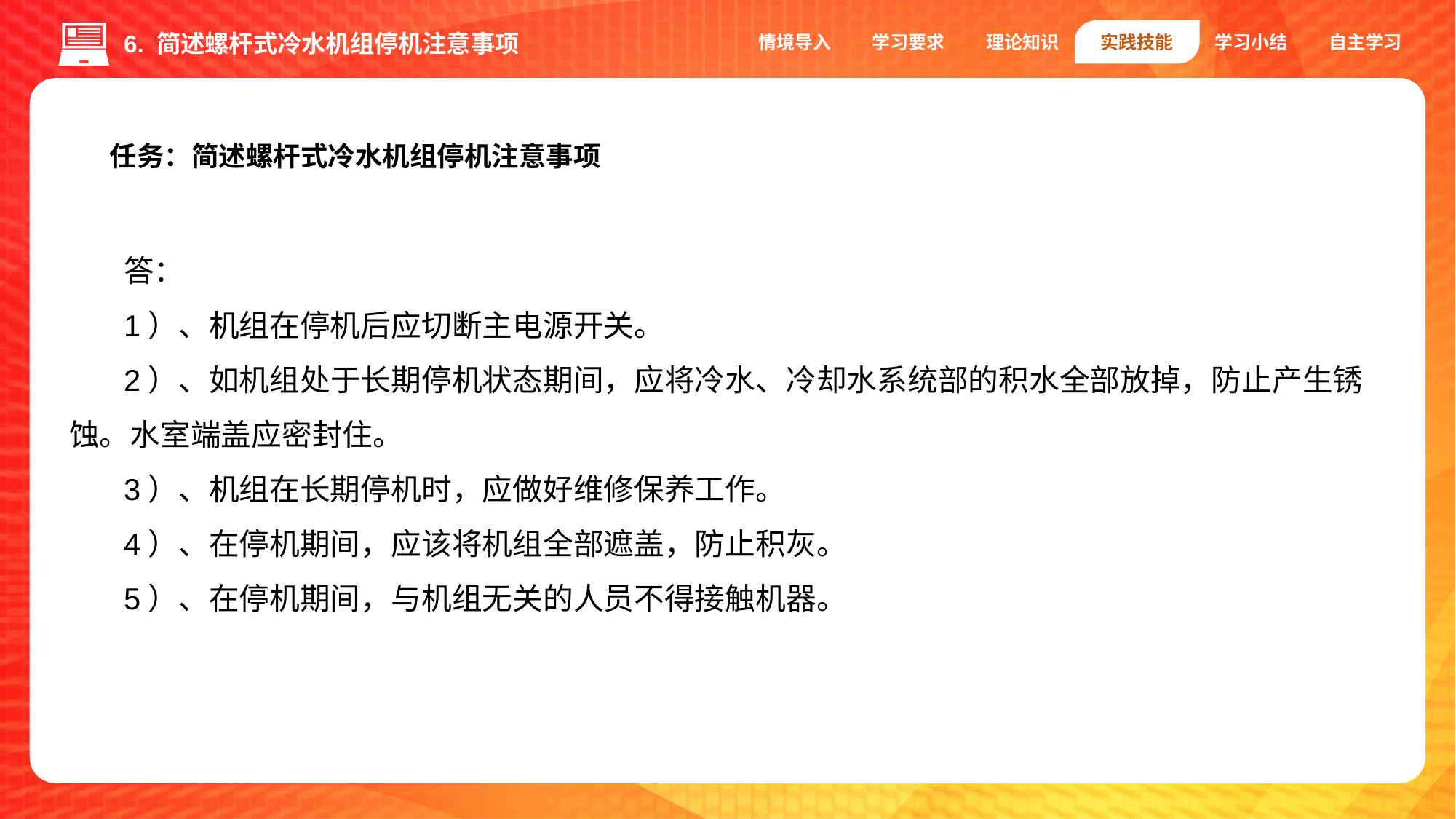

情境导入
学习要求
理论知识
实践技能
学习小结
自主学习

6. 简述螺杆式冷水机组停机注意事项
任务：简述螺杆式冷水机组停机注意事项
答：
1）、机组在停机后应切断主电源开关。
2）、如机组处于长期停机状态期间，应将冷水、冷却水系统部的积水全部放掉，防止产生锈蚀。水室端盖应密封住。
3）、机组在长期停机时，应做好维修保养工作。
4）、在停机期间，应该将机组全部遮盖，防止积灰。
5）、在停机期间，与机组无关的人员不得接触机器。